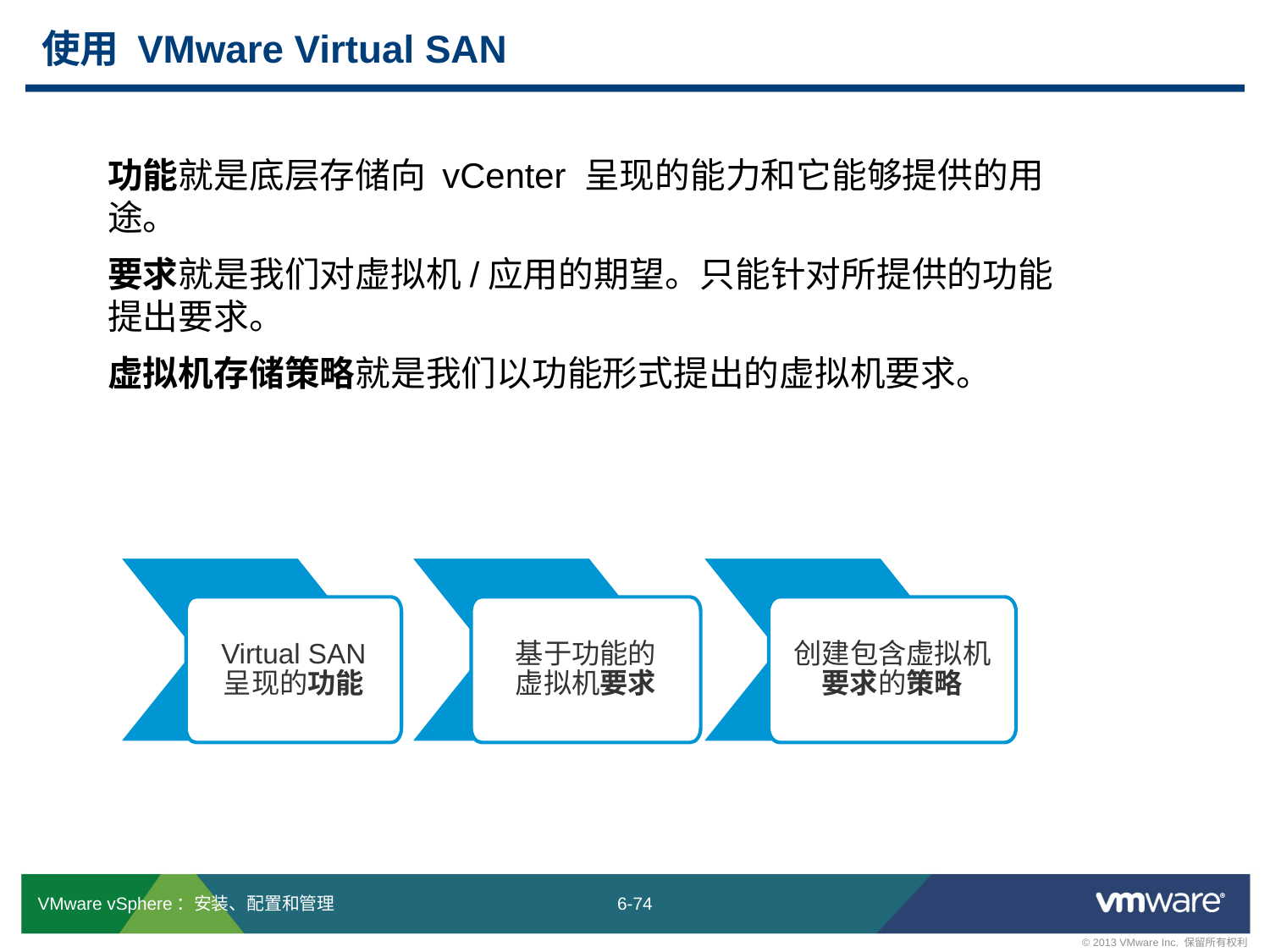

# 使用 VMware Virtual SAN
功能就是底层存储向 vCenter 呈现的能力和它能够提供的用途。
要求就是我们对虚拟机/应用的期望。只能针对所提供的功能
提出要求。
虚拟机存储策略就是我们以功能形式提出的虚拟机要求。

Virtual SAN 呈现的功能
基于功能的
虚拟机要求
创建包含虚拟机要求的策略